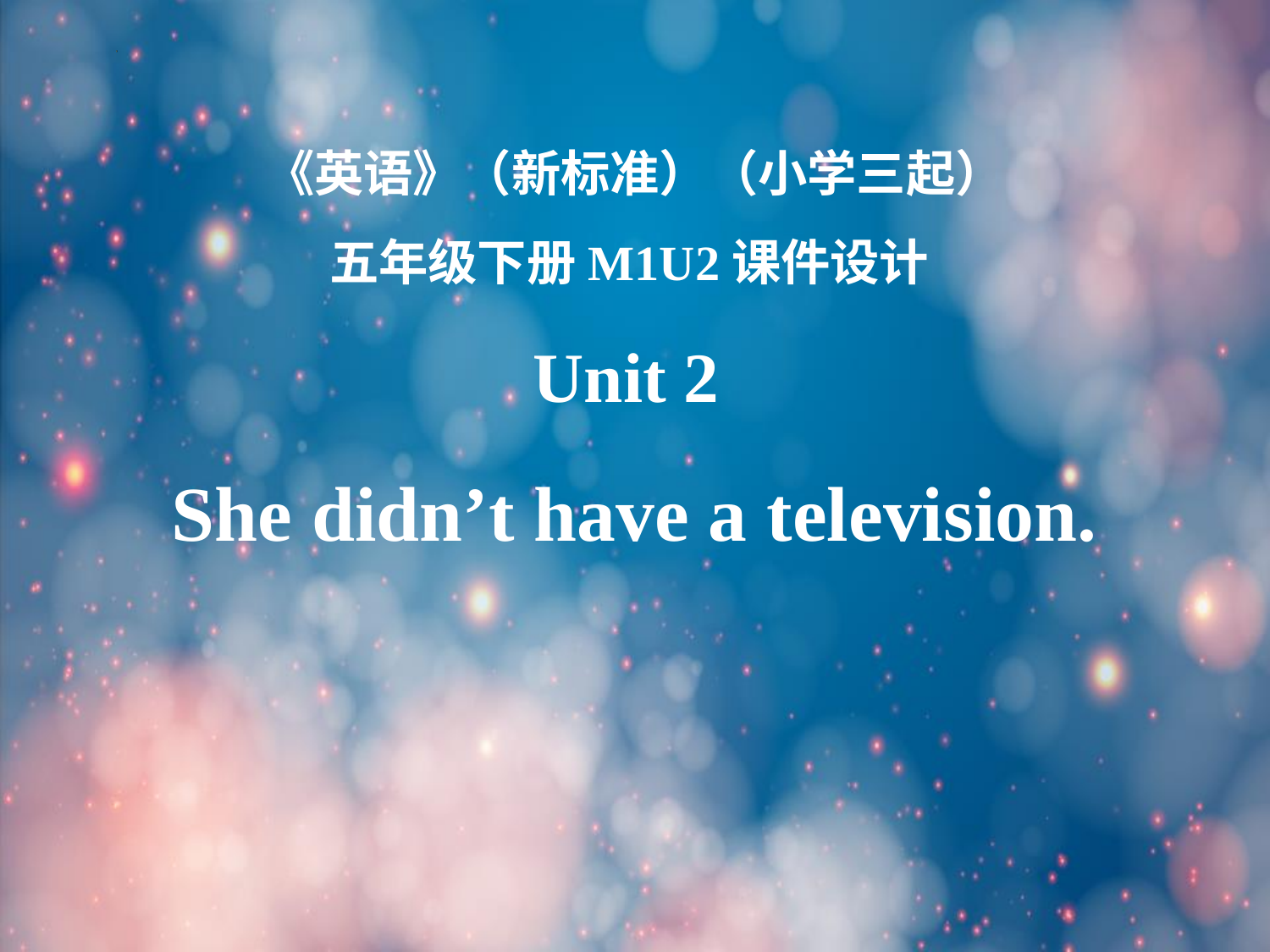

《英语》（新标准）（小学三起）
五年级下册M1U2课件设计
Unit 2
She didn’t have a television.